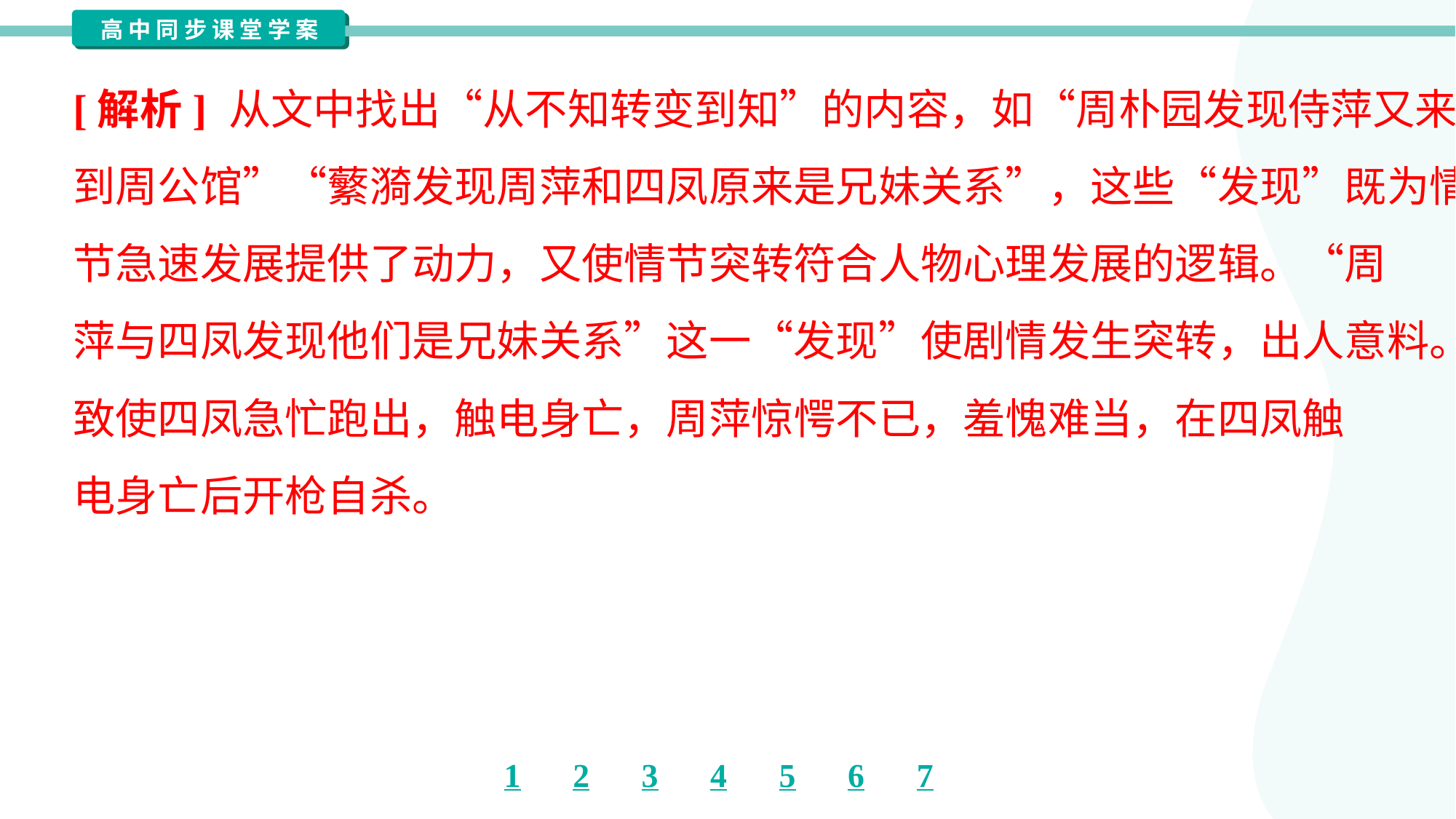

[解析] 从文中找出“从不知转变到知”的内容，如“周朴园发现侍萍又来
到周公馆”“蘩漪发现周萍和四凤原来是兄妹关系”，这些“发现”既为情
节急速发展提供了动力，又使情节突转符合人物心理发展的逻辑。“周
萍与四凤发现他们是兄妹关系”这一“发现”使剧情发生突转，出人意料。
致使四凤急忙跑出，触电身亡，周萍惊愕不已，羞愧难当，在四凤触
电身亡后开枪自杀。